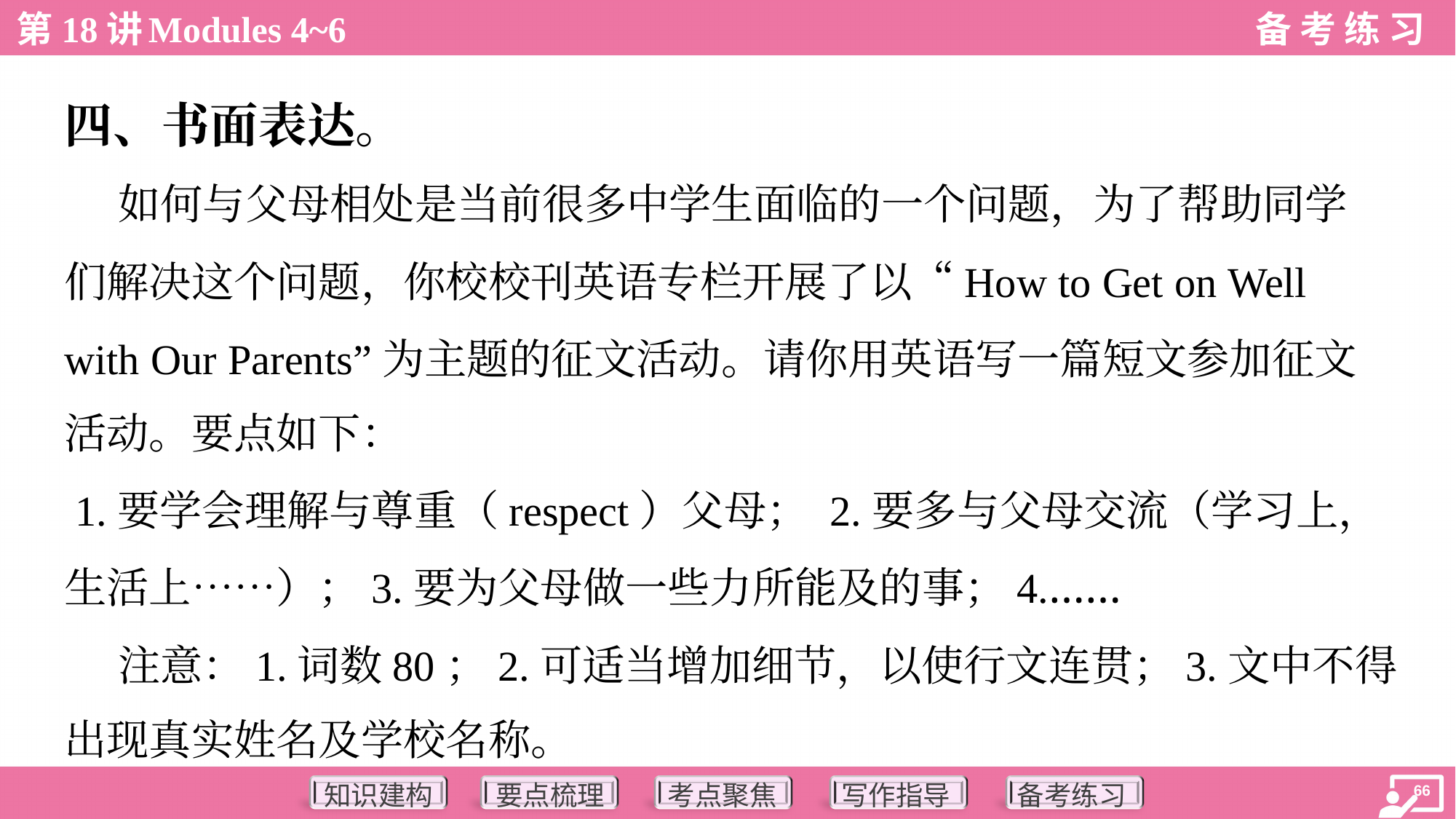

四、书面表达。
    如何与父母相处是当前很多中学生面临的一个问题，为了帮助同学
们解决这个问题，你校校刊英语专栏开展了以“How to Get on Well
with Our Parents”为主题的征文活动。请你用英语写一篇短文参加征文
活动。要点如下：
 1.要学会理解与尊重（respect）父母； 2.要多与父母交流（学习上，
生活上……）；3.要为父母做一些力所能及的事；4.……
    注意：1.词数80；2.可适当增加细节，以使行文连贯；3.文中不得
出现真实姓名及学校名称。